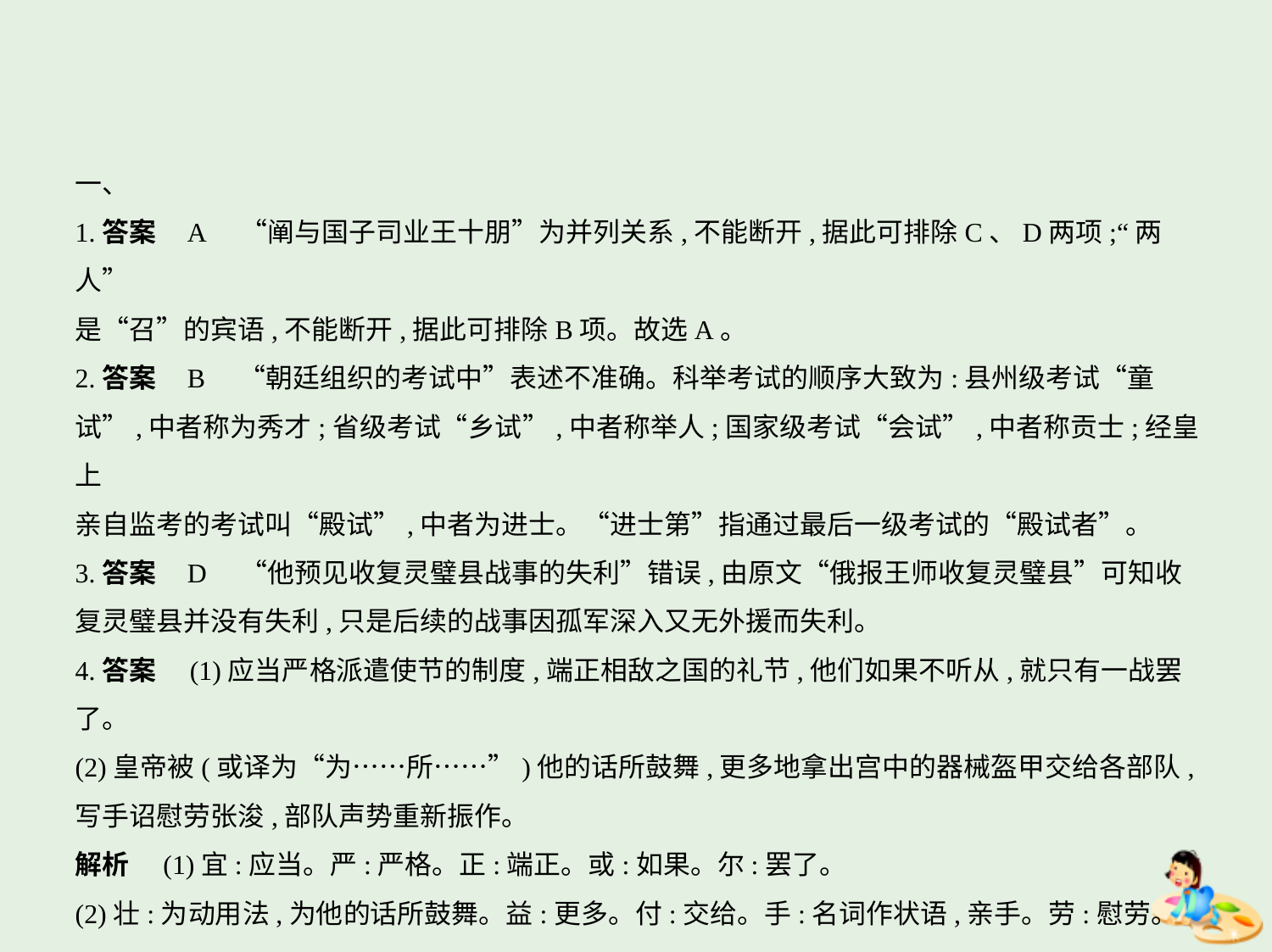

一、
1.答案    A　“阐与国子司业王十朋”为并列关系,不能断开,据此可排除C、D两项;“两人”
是“召”的宾语,不能断开,据此可排除B项。故选A。
2.答案    B　“朝廷组织的考试中”表述不准确。科举考试的顺序大致为:县州级考试“童
试”,中者称为秀才;省级考试“乡试”,中者称举人;国家级考试“会试”,中者称贡士;经皇上
亲自监考的考试叫“殿试”,中者为进士。“进士第”指通过最后一级考试的“殿试者”。
3.答案    D　“他预见收复灵璧县战事的失利”错误,由原文“俄报王师收复灵璧县”可知收
复灵璧县并没有失利,只是后续的战事因孤军深入又无外援而失利。
4.答案　(1)应当严格派遣使节的制度,端正相敌之国的礼节,他们如果不听从,就只有一战罢
了。
(2)皇帝被(或译为“为……所……”)他的话所鼓舞,更多地拿出宫中的器械盔甲交给各部队,
写手诏慰劳张浚,部队声势重新振作。
解析　(1)宜:应当。严:严格。正:端正。或:如果。尔:罢了。
(2)壮:为动用法,为他的话所鼓舞。益:更多。付:交给。手:名词作状语,亲手。劳:慰劳。